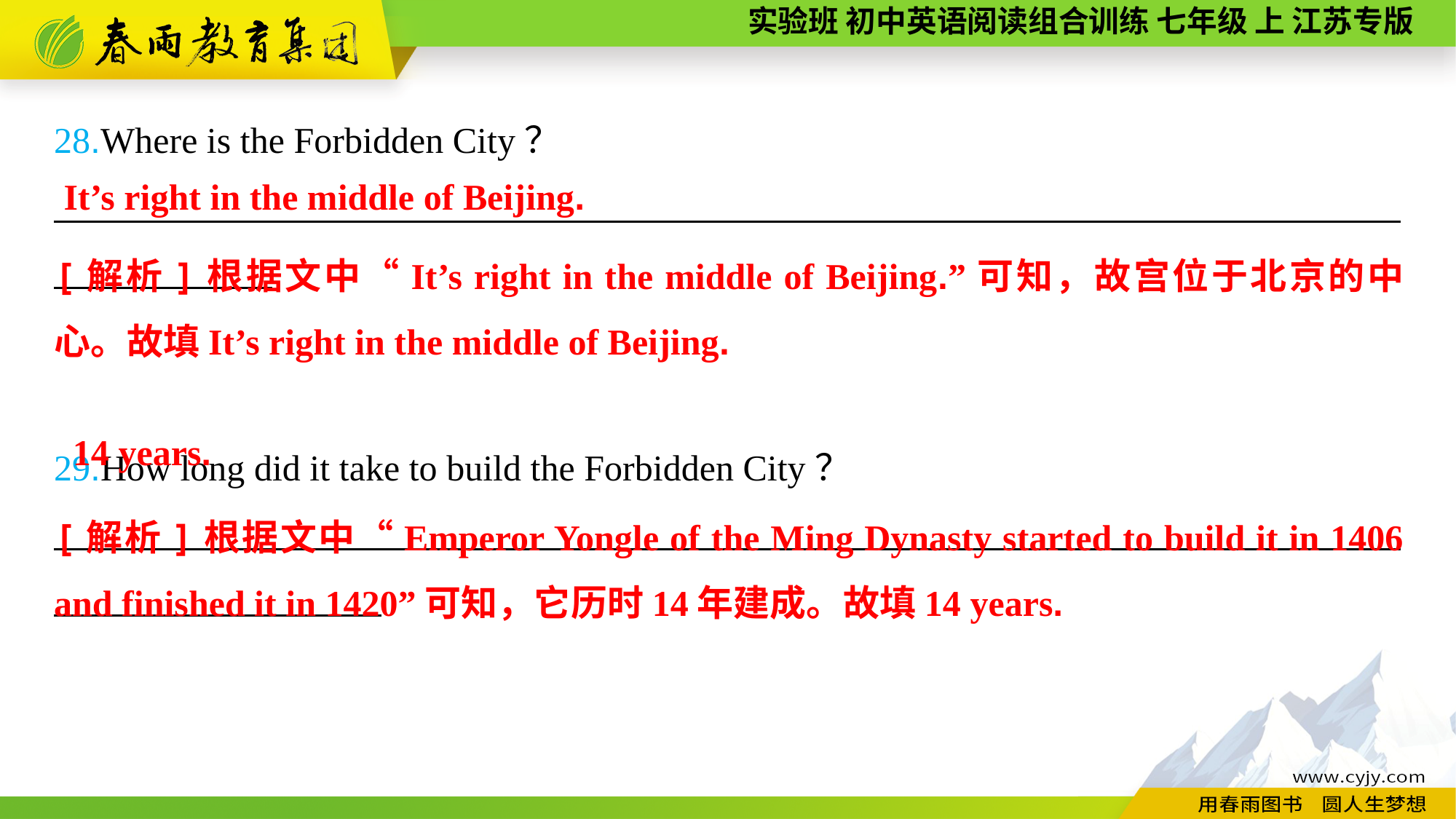

28.Where is the Forbidden City？
__________________________________________________________________________

29.How long did it take to build the Forbidden City？
__________________________________________________________________________
It’s right in the middle of Beijing.
[解析]根据文中“It’s right in the middle of Beijing.”可知，故宫位于北京的中心。故填It’s right in the middle of Beijing.
14 years.
[解析]根据文中“Emperor Yongle of the Ming Dynasty started to build it in 1406 and finished it in 1420”可知，它历时14年建成。故填14 years.